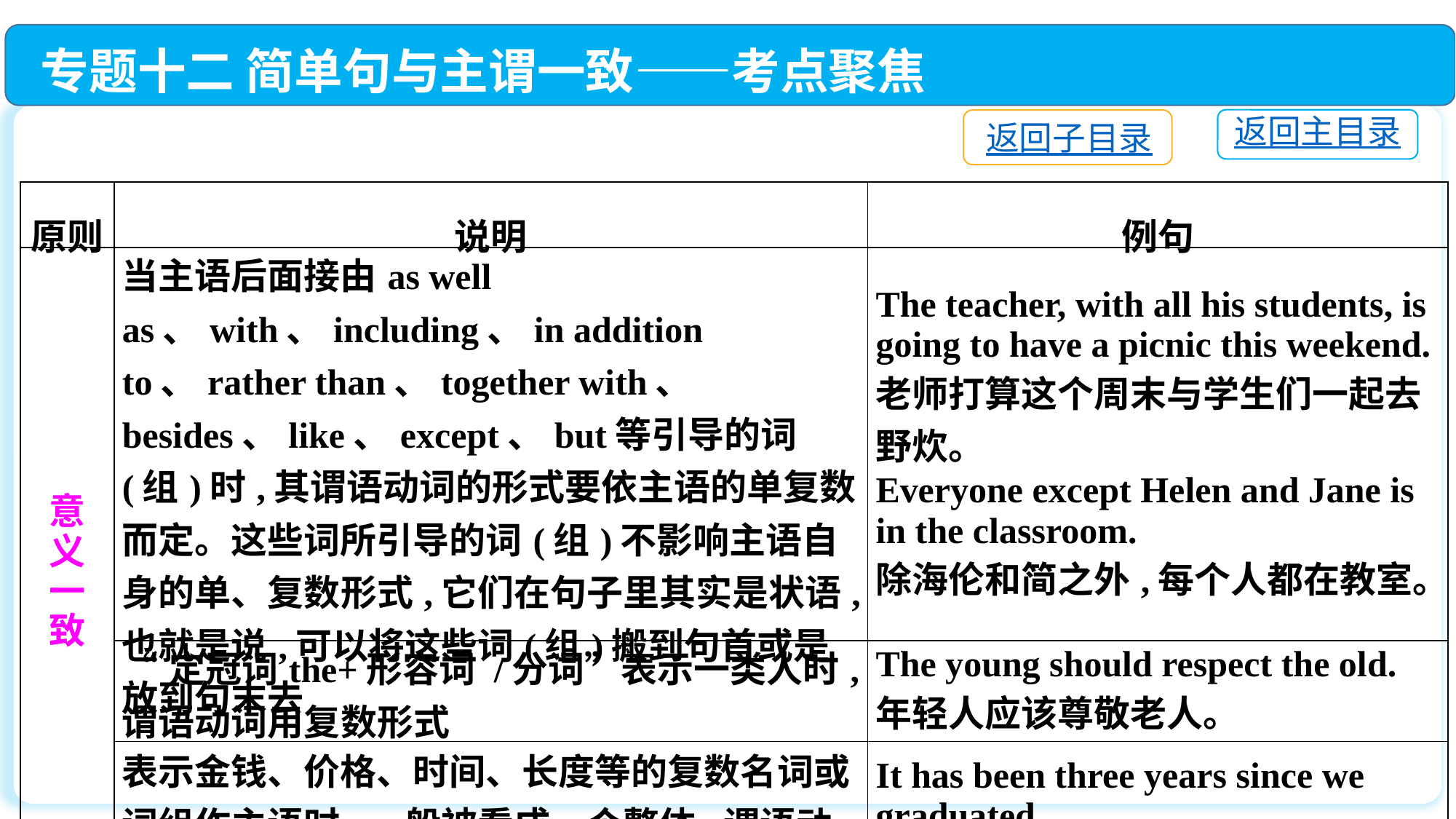

专题十二 简单句与主谓一致——考点聚焦

返回主目录

返回子目录
| 原则 | 说明 | 例句 |
| --- | --- | --- |
| 意 义 一 致 | 当主语后面接由as well as、with、including、in addition to、rather than、together with、 besides、like、except、but等引导的词(组)时,其谓语动词的形式要依主语的单复数而定。这些词所引导的词(组)不影响主语自身的单、复数形式,它们在句子里其实是状语,也就是说,可以将这些词(组)搬到句首或是放到句末去 | The teacher, with all his students, is going to have a picnic this weekend. 老师打算这个周末与学生们一起去野炊。 Everyone except Helen and Jane is in the classroom. 除海伦和简之外,每个人都在教室。 |
|  | “定冠词the+形容词 /分词”表示一类人时,谓语动词用复数形式 | The young should respect the old. 年轻人应该尊敬老人。 |
|  | 表示金钱、价格、时间、长度等的复数名词或词组作主语时,一般被看成一个整体,谓语动词常用单数形式 | It has been three years since we graduated. 我们毕业已经有三年了。 |